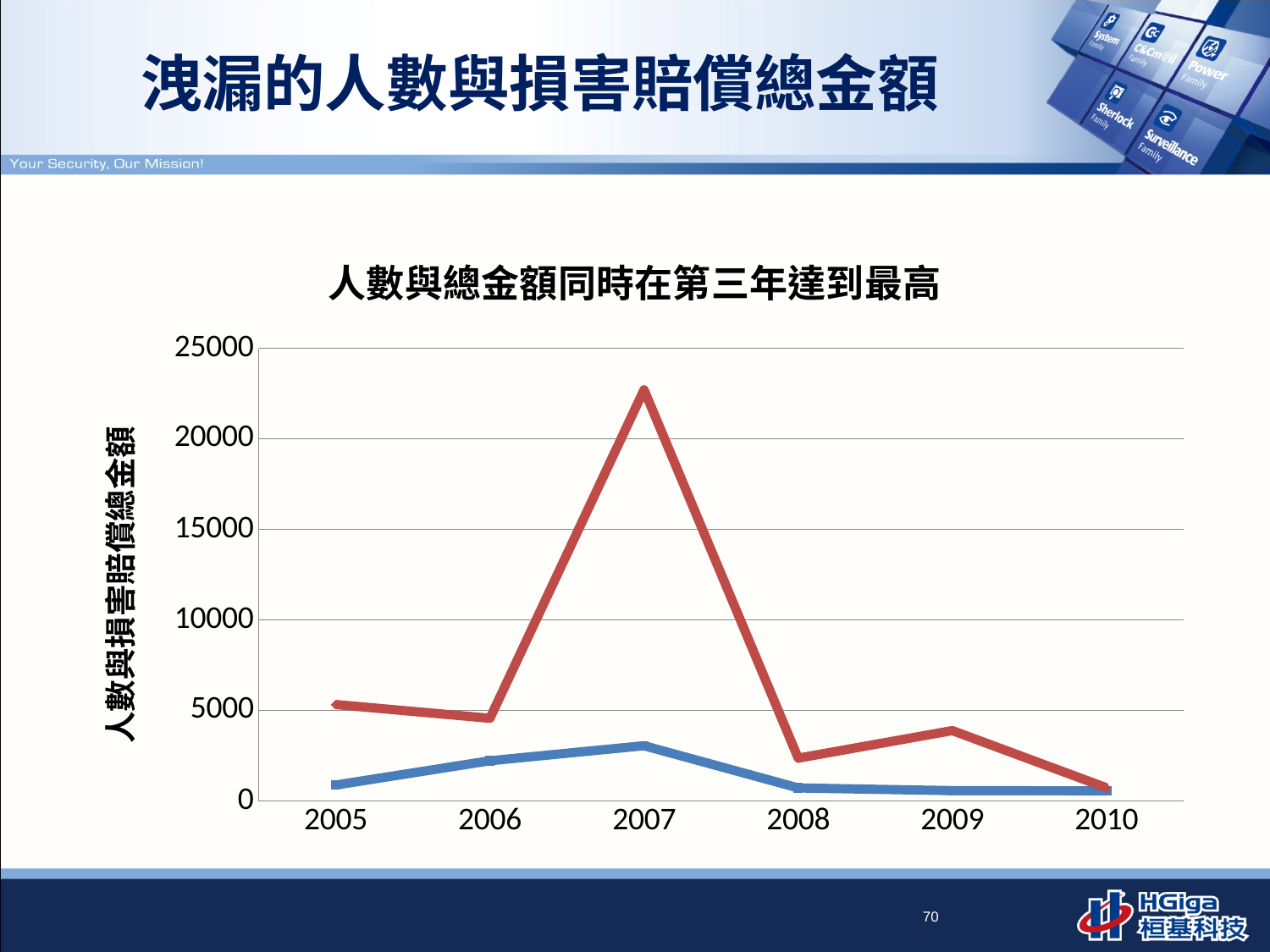

# 洩漏的人數與損害賠償總金額

### Chart: 人數與總金額同時在第三年達到最高

| Category | 人數(萬) | 金額(日圓億) |
|---|---|---|
| 2005 | 881.0 | 5328.0 |
| 2006 | 2224.0 | 4570.0 |
| 2007 | 3053.0 | 22710.0 |
| 2008 | 723.0 | 2367.0 |
| 2009 | 572.0 | 3890.0 |
| 2010 | 558.0 | 729.0 |
70